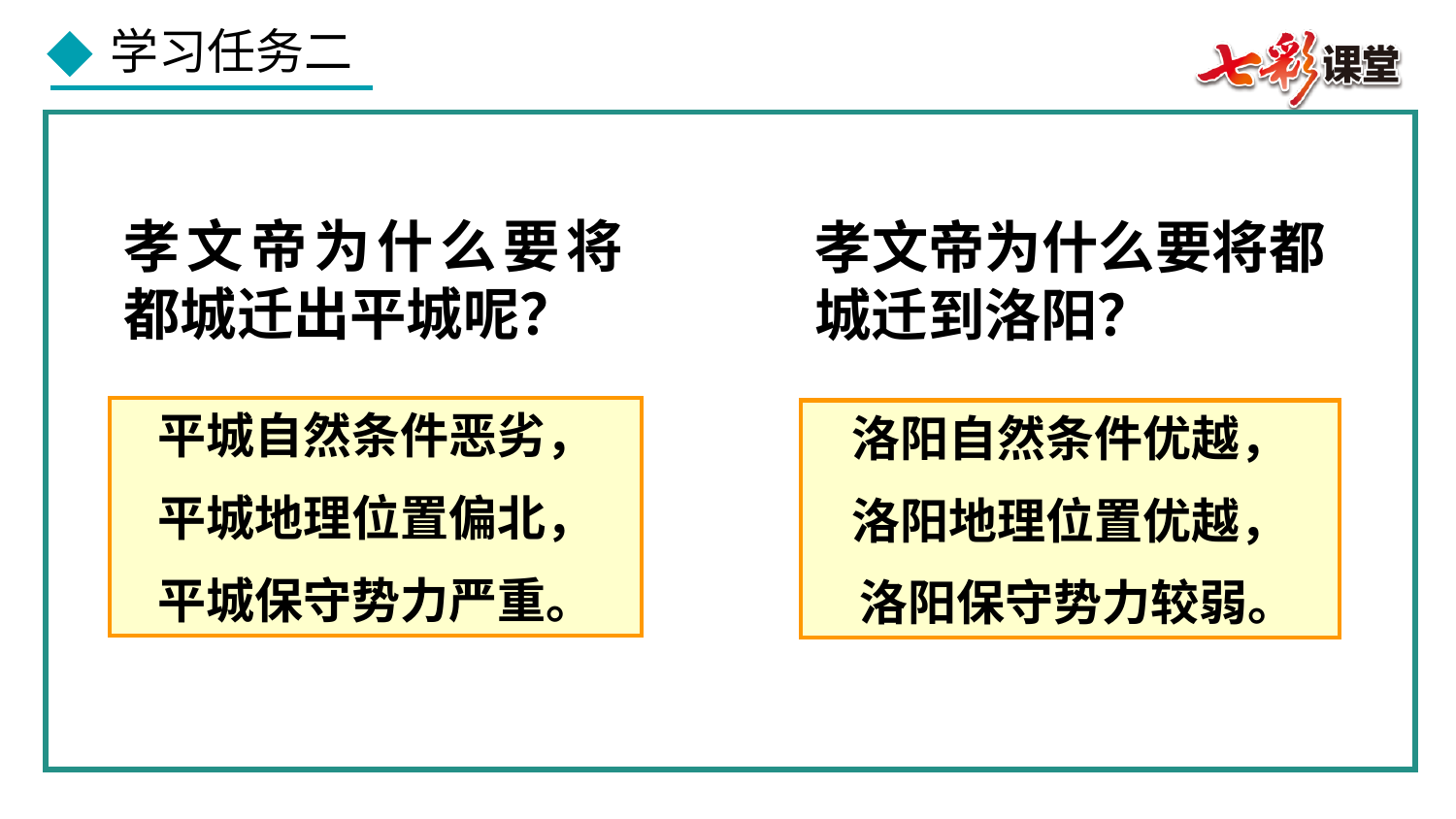

孝文帝为什么要将都城迁出平城呢？
孝文帝为什么要将都城迁到洛阳？
平城自然条件恶劣，
平城地理位置偏北，
平城保守势力严重。
洛阳自然条件优越，
洛阳地理位置优越，
   洛阳保守势力较弱。